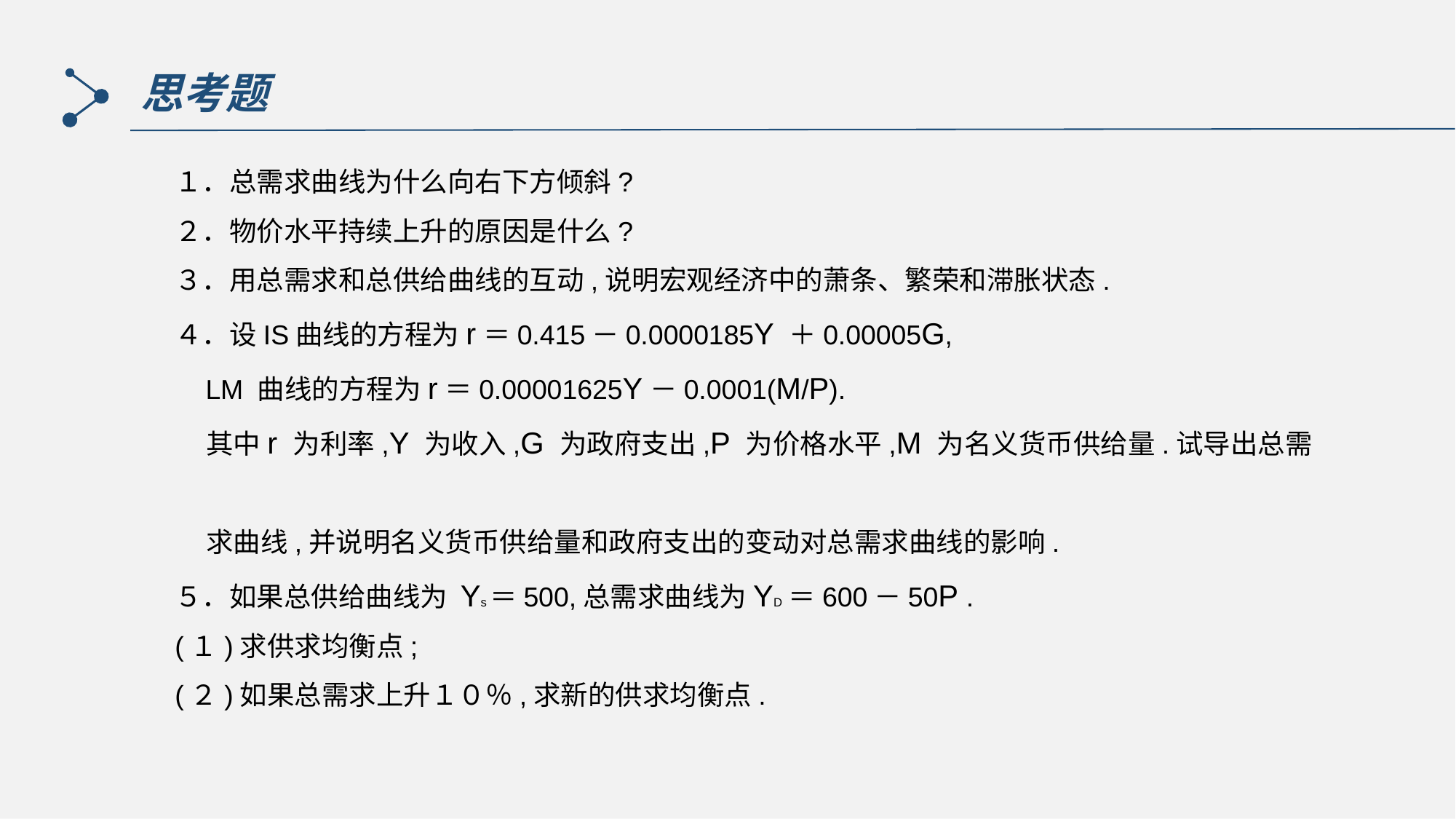

思考题
１．总需求曲线为什么向右下方倾斜?
２．物价水平持续上升的原因是什么?
３．用总需求和总供给曲线的互动,说明宏观经济中的萧条、繁荣和滞胀状态.
４．设IS曲线的方程为r＝0.415－0.0000185Y ＋0.00005G,
    LM 曲线的方程为r＝0.00001625Y－0.0001(M/P).
    其中r 为利率,Y 为收入,G 为政府支出,P 为价格水平,M 为名义货币供给量.试导出总需
    求曲线,并说明名义货币供给量和政府支出的变动对总需求曲线的影响.
５．如果总供给曲线为 Ys＝500,总需求曲线为YD ＝600－50P .
(１)求供求均衡点;
(２)如果总需求上升１０％,求新的供求均衡点.